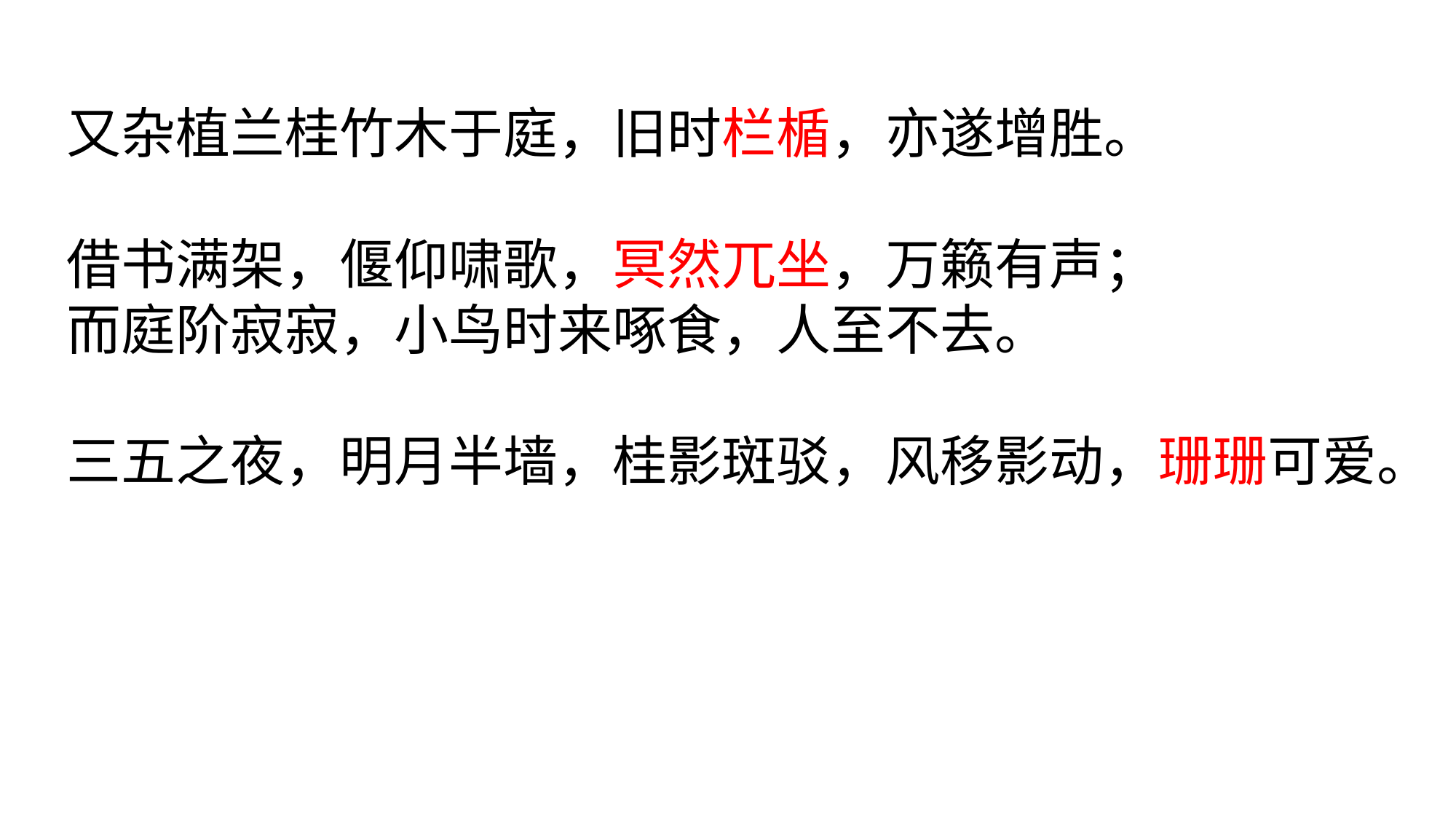

又杂植兰桂竹木于庭，旧时栏楯，亦遂增胜。

借书满架，偃仰啸歌，冥然兀坐，万籁有声；
而庭阶寂寂，小鸟时来啄食，人至不去。

三五之夜，明月半墙，桂影斑驳，风移影动，珊珊可爱。